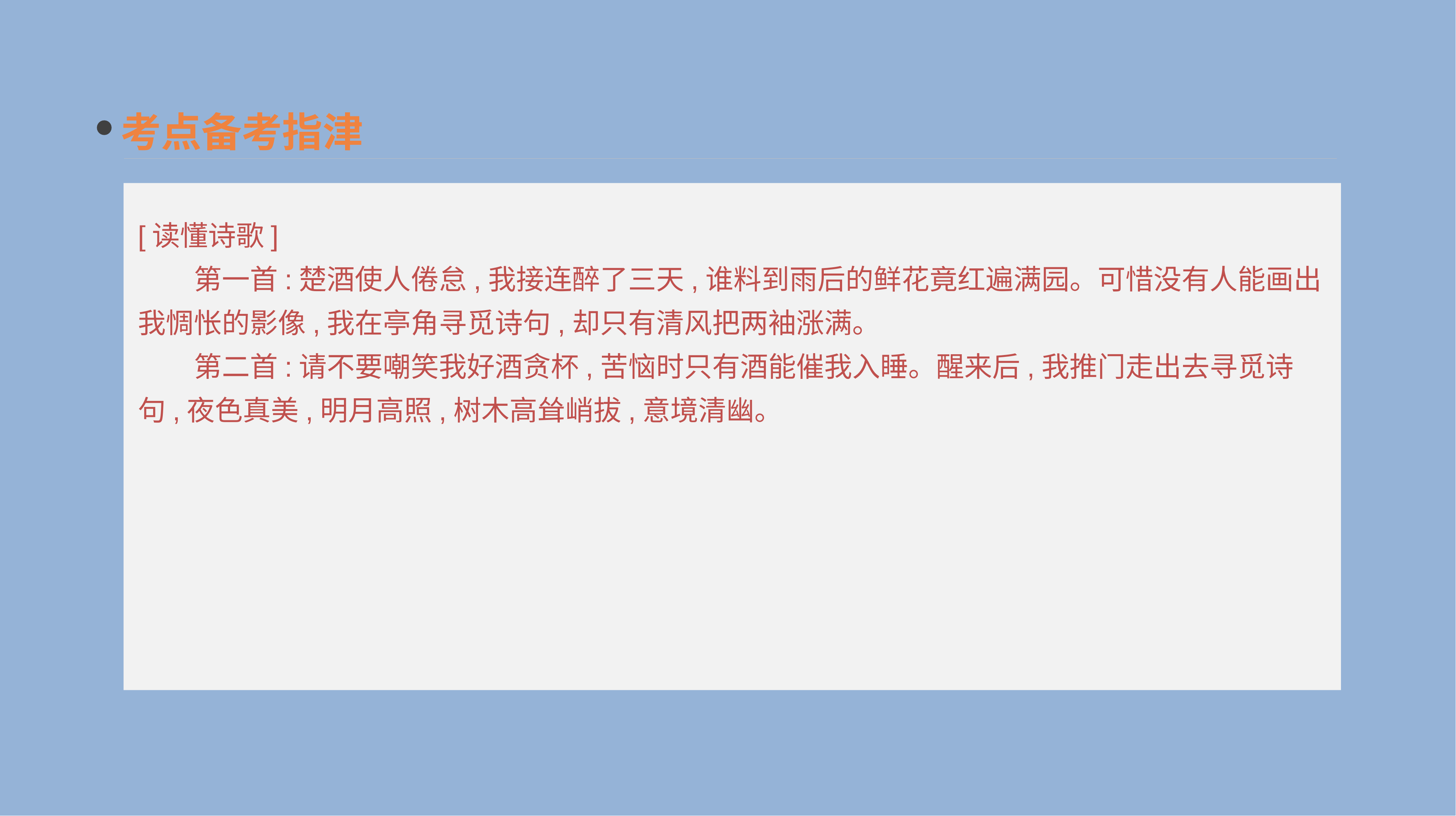

考点备考指津

[读懂诗歌]
　　第一首:楚酒使人倦怠,我接连醉了三天,谁料到雨后的鲜花竟红遍满园。可惜没有人能画出我惆怅的影像,我在亭角寻觅诗句,却只有清风把两袖涨满。
　　第二首:请不要嘲笑我好酒贪杯,苦恼时只有酒能催我入睡。醒来后,我推门走出去寻觅诗句,夜色真美,明月高照,树木高耸峭拔,意境清幽。